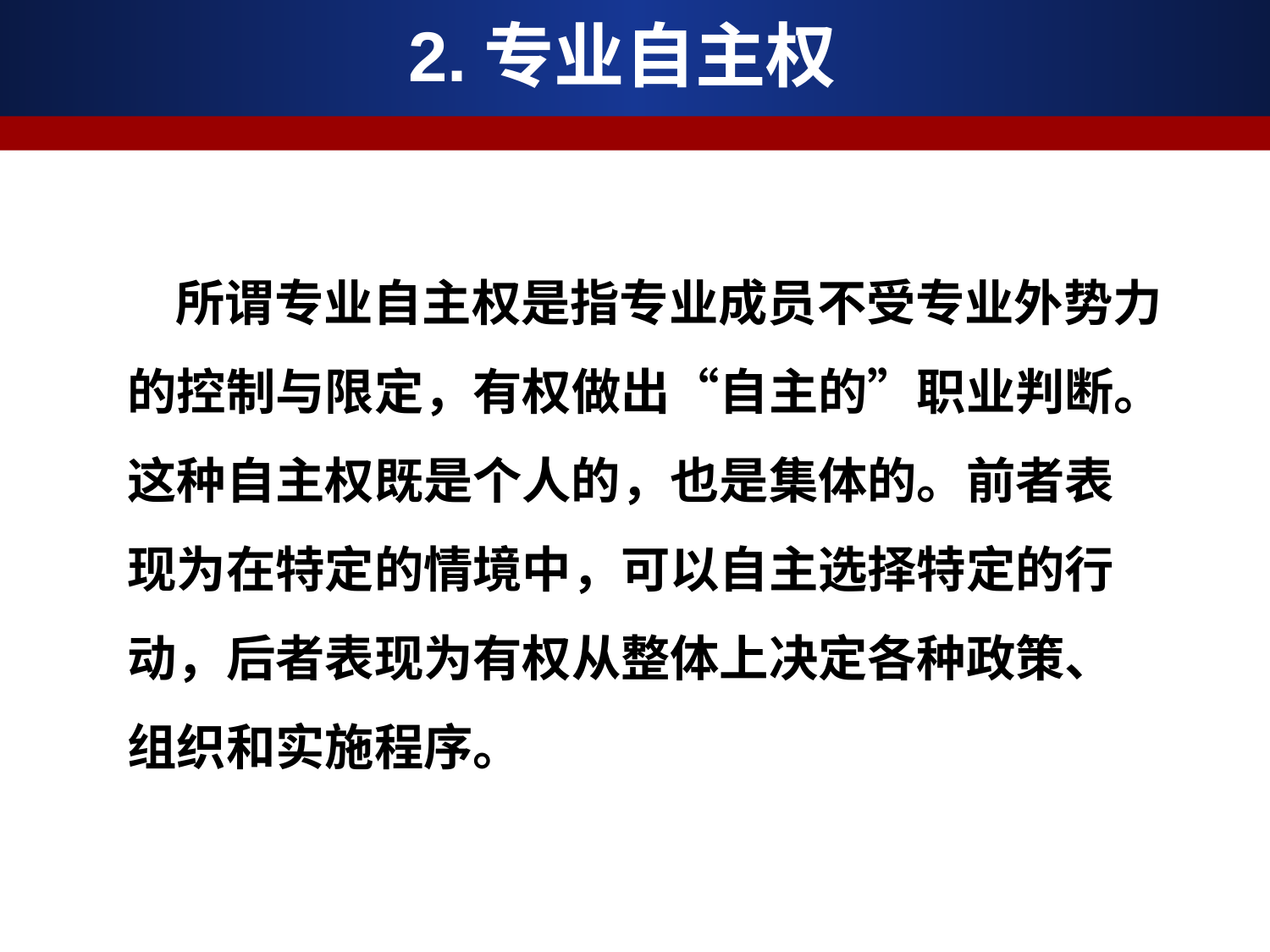

# 2.专业自主权
    所谓专业自主权是指专业成员不受专业外势力的控制与限定，有权做出“自主的”职业判断。这种自主权既是个人的，也是集体的。前者表现为在特定的情境中，可以自主选择特定的行动，后者表现为有权从整体上决定各种政策、组织和实施程序。